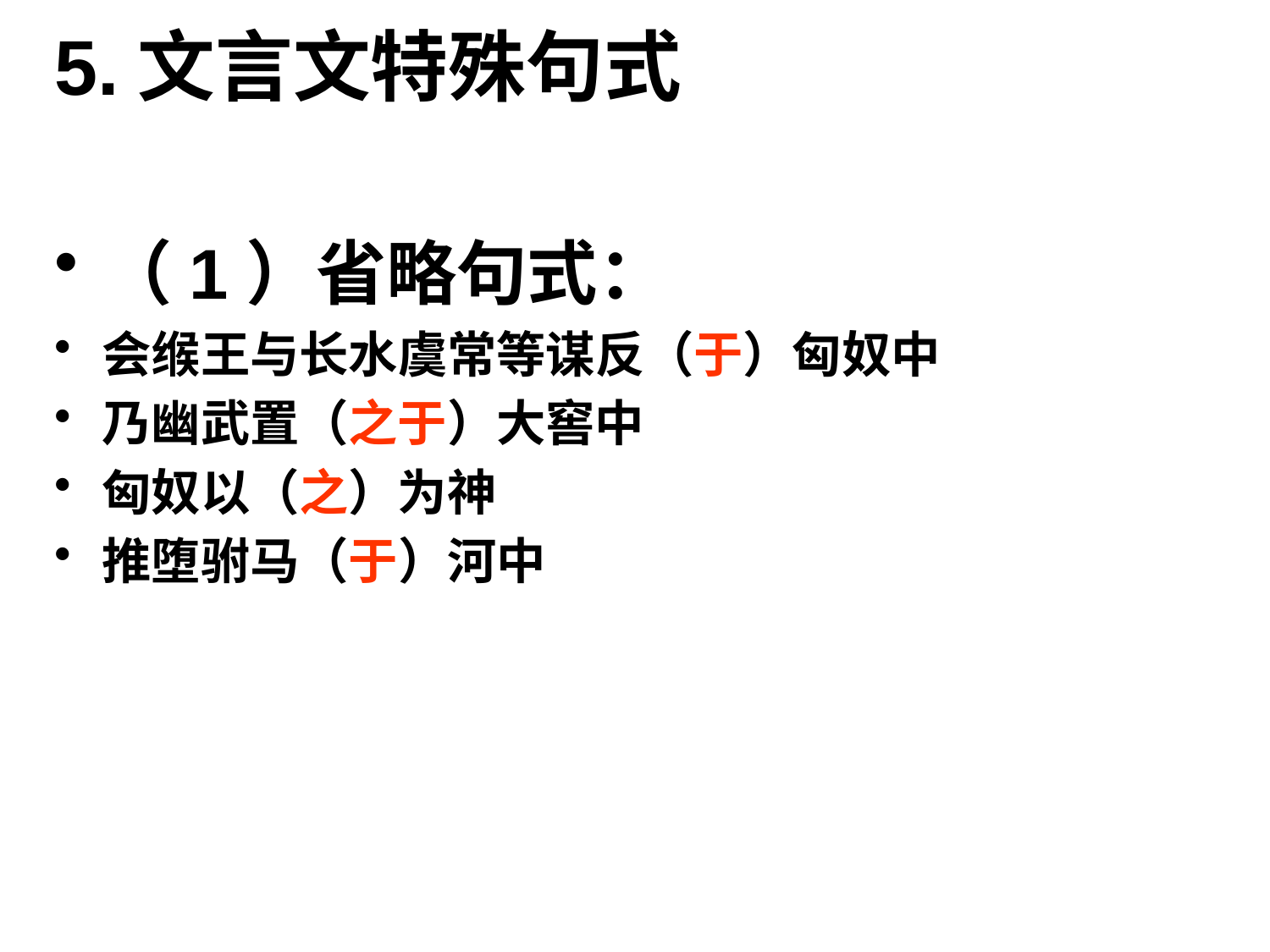

# 5.文言文特殊句式
（1）省略句式：
会缑王与长水虞常等谋反（于）匈奴中
乃幽武置（之于）大窖中
匈奴以（之）为神
推堕驸马（于）河中